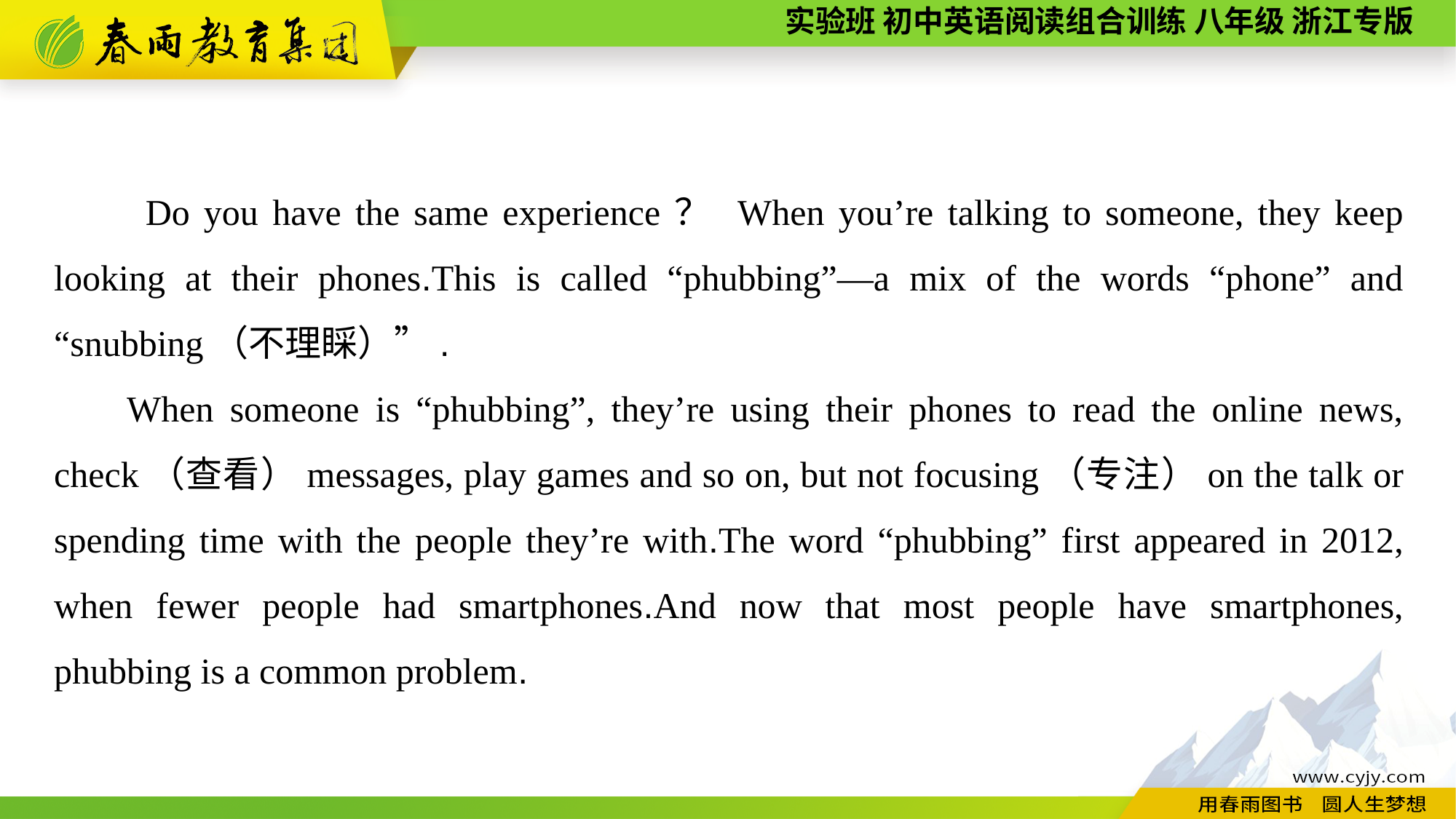

Do you have the same experience？ When you’re talking to someone, they keep looking at their phones.This is called “phubbing”—a mix of the words “phone” and “snubbing（不理睬）”.
When someone is “phubbing”, they’re using their phones to read the online news, check（查看）messages, play games and so on, but not focusing（专注）on the talk or spending time with the people they’re with.The word “phubbing” first appeared in 2012, when fewer people had smartphones.And now that most people have smartphones, phubbing is a common problem.